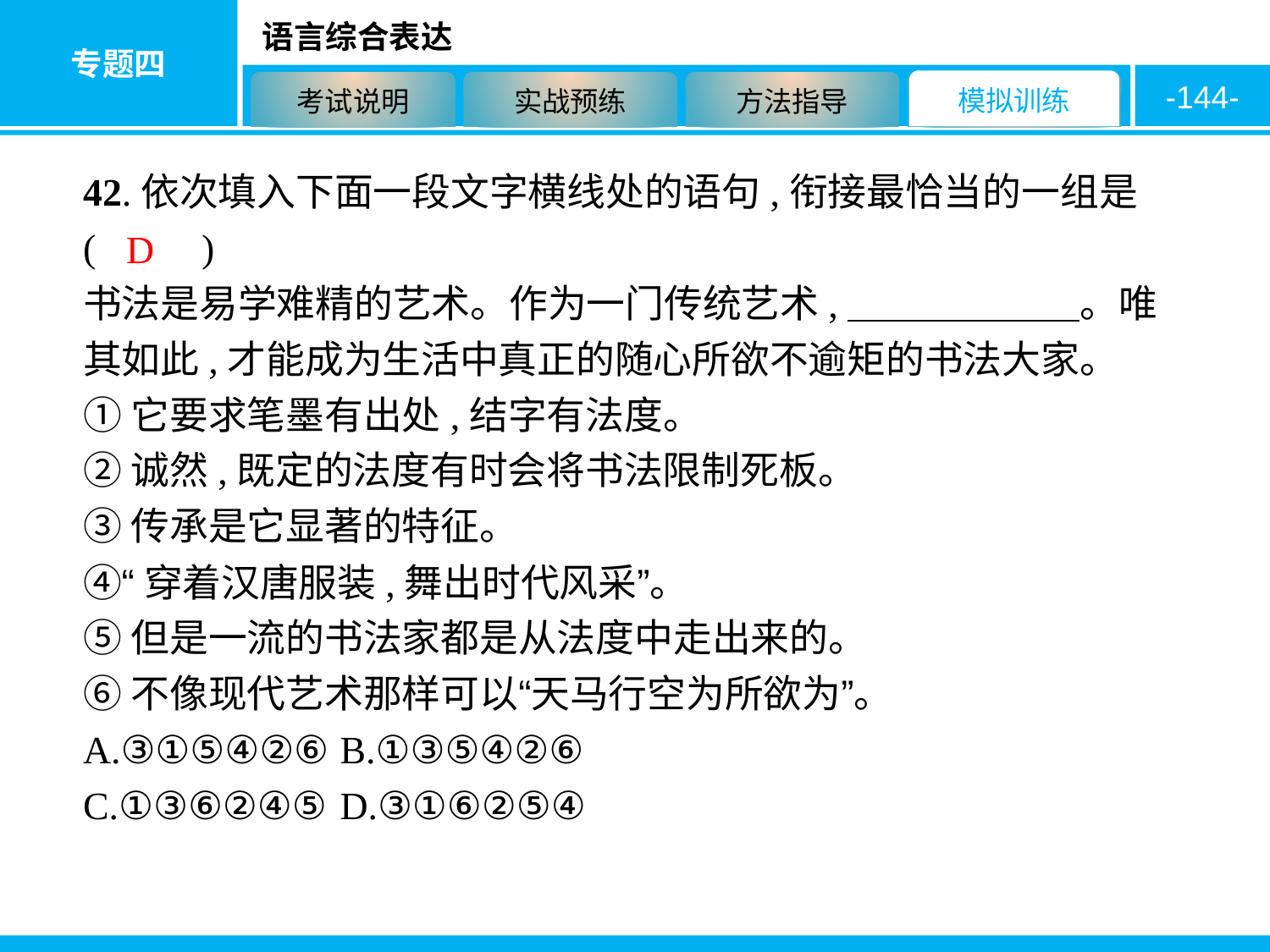

-144-
42.依次填入下面一段文字横线处的语句,衔接最恰当的一组是 ( 　　)
书法是易学难精的艺术。作为一门传统艺术,　　　　　　。唯其如此,才能成为生活中真正的随心所欲不逾矩的书法大家。
①它要求笔墨有出处,结字有法度。
②诚然,既定的法度有时会将书法限制死板。
③传承是它显著的特征。
④“穿着汉唐服装,舞出时代风采”。
⑤但是一流的书法家都是从法度中走出来的。
⑥不像现代艺术那样可以“天马行空为所欲为”。
A.③①⑤④②⑥	B.①③⑤④②⑥
C.①③⑥②④⑤	D.③①⑥②⑤④
D